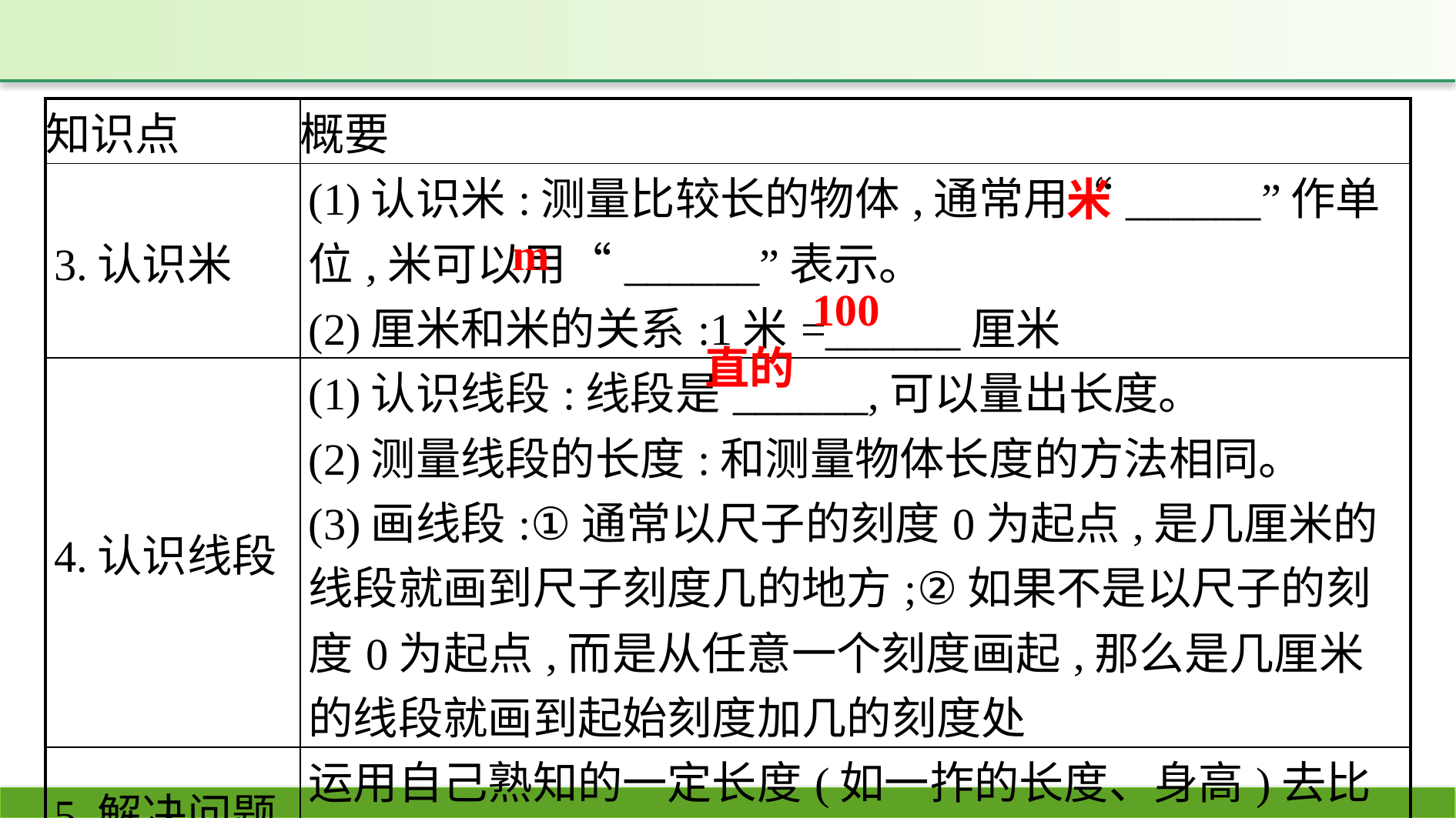

| 知识点 | 概要 |
| --- | --- |
| 3.认识米 | (1)认识米:测量比较长的物体,通常用“\_\_\_\_\_\_”作单位,米可以用“\_\_\_\_\_\_”表示。  (2)厘米和米的关系:1米=\_\_\_\_\_\_厘米 |
| 4.认识线段 | (1)认识线段:线段是\_\_\_\_\_\_,可以量出长度。  (2)测量线段的长度:和测量物体长度的方法相同。 (3)画线段:①通常以尺子的刻度0为起点,是几厘米的线段就画到尺子刻度几的地方;②如果不是以尺子的刻度0为起点,而是从任意一个刻度画起,那么是几厘米的线段就画到起始刻度加几的刻度处 |
| 5.解决问题 | 运用自己熟知的一定长度(如一拃的长度、身高)去比较、推测 |
米
m
100
直的